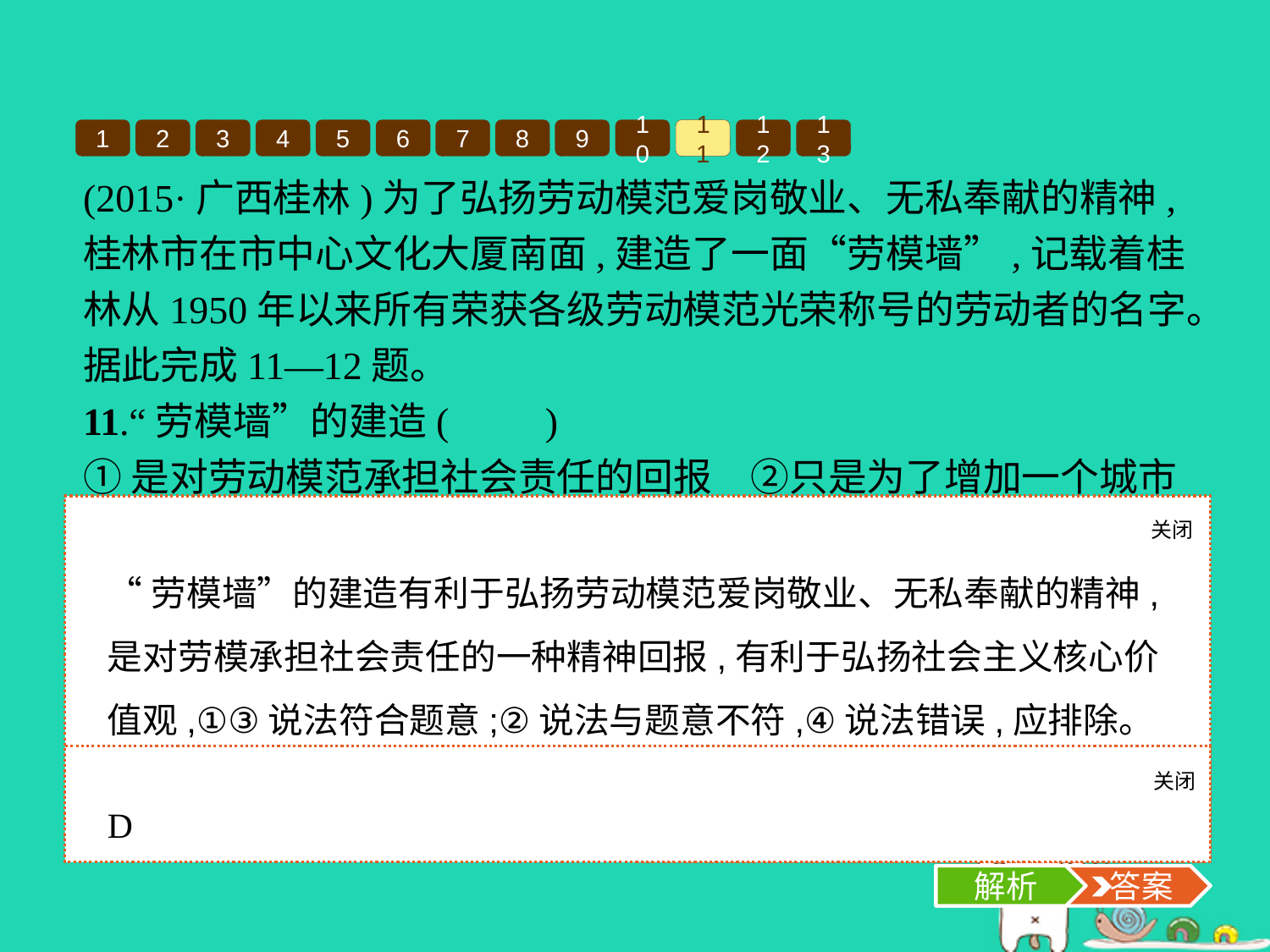

1
2
3
4
5
6
7
8
9
10
11
12
13
(2015·广西桂林)为了弘扬劳动模范爱岗敬业、无私奉献的精神,桂林市在市中心文化大厦南面,建造了一面“劳模墙”,记载着桂林从1950年以来所有荣获各级劳动模范光荣称号的劳动者的名字。据此完成11—12题。
11.“劳模墙”的建造(　　)
①是对劳动模范承担社会责任的回报　②只是为了增加一个城市景观　③有助于加强公民的思想道德建设　④侵犯了劳动模范的姓名权
A.③④　　　	B.①②
C.②④　　　	D.①③

关闭
解析

“劳模墙”的建造有利于弘扬劳动模范爱岗敬业、无私奉献的精神,是对劳模承担社会责任的一种精神回报,有利于弘扬社会主义核心价值观,①③说法符合题意;②说法与题意不符,④说法错误,应排除。故选D项。

关闭
解析
  答案

D
解析
  答案